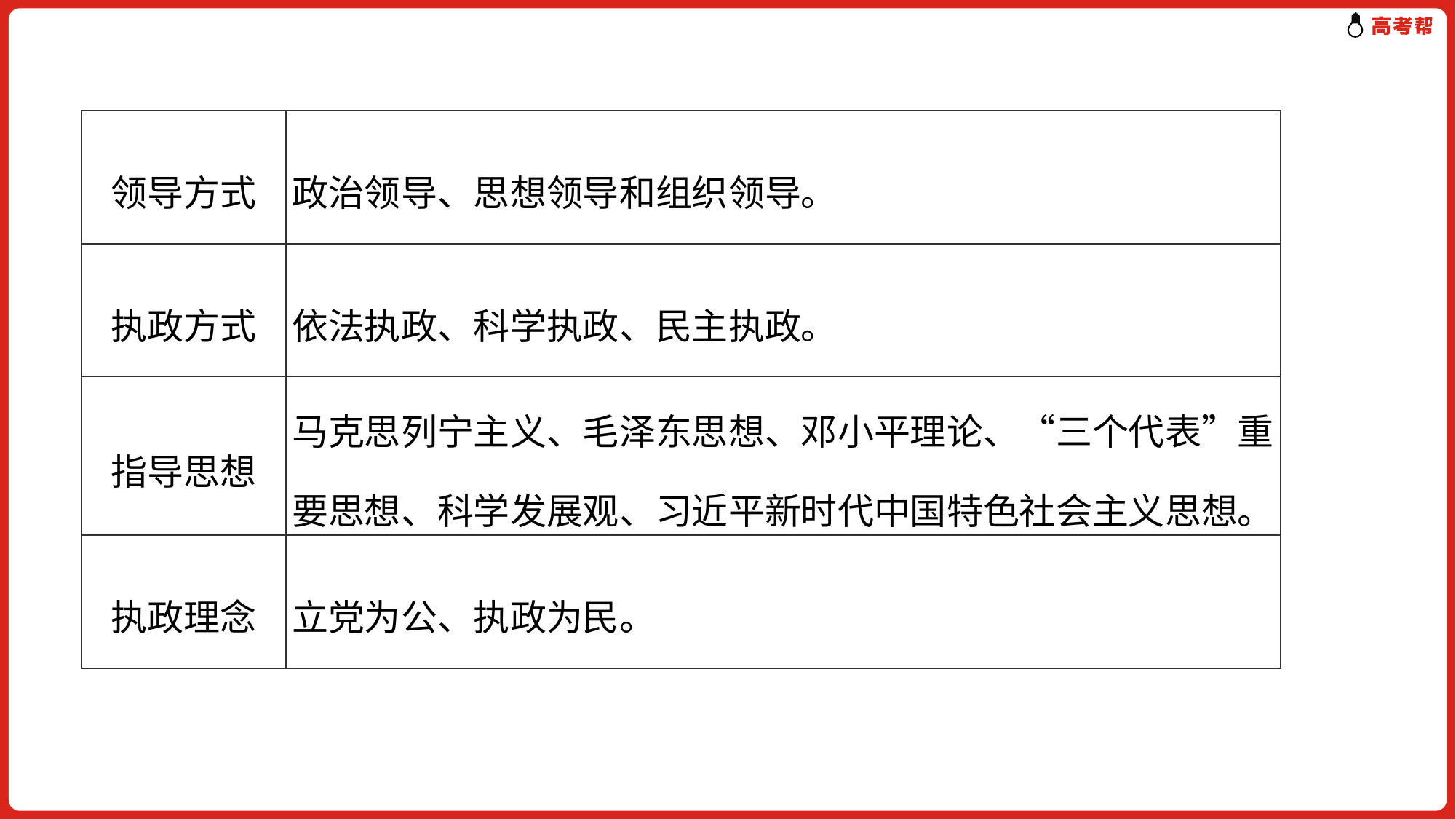

| 领导方式 | 政治领导、思想领导和组织领导。 |
| --- | --- |
| 执政方式 | 依法执政、科学执政、民主执政。 |
| 指导思想 | 马克思列宁主义、毛泽东思想、邓小平理论、“三个代表”重要思想、科学发展观、习近平新时代中国特色社会主义思想。 |
| 执政理念 | 立党为公、执政为民。 |